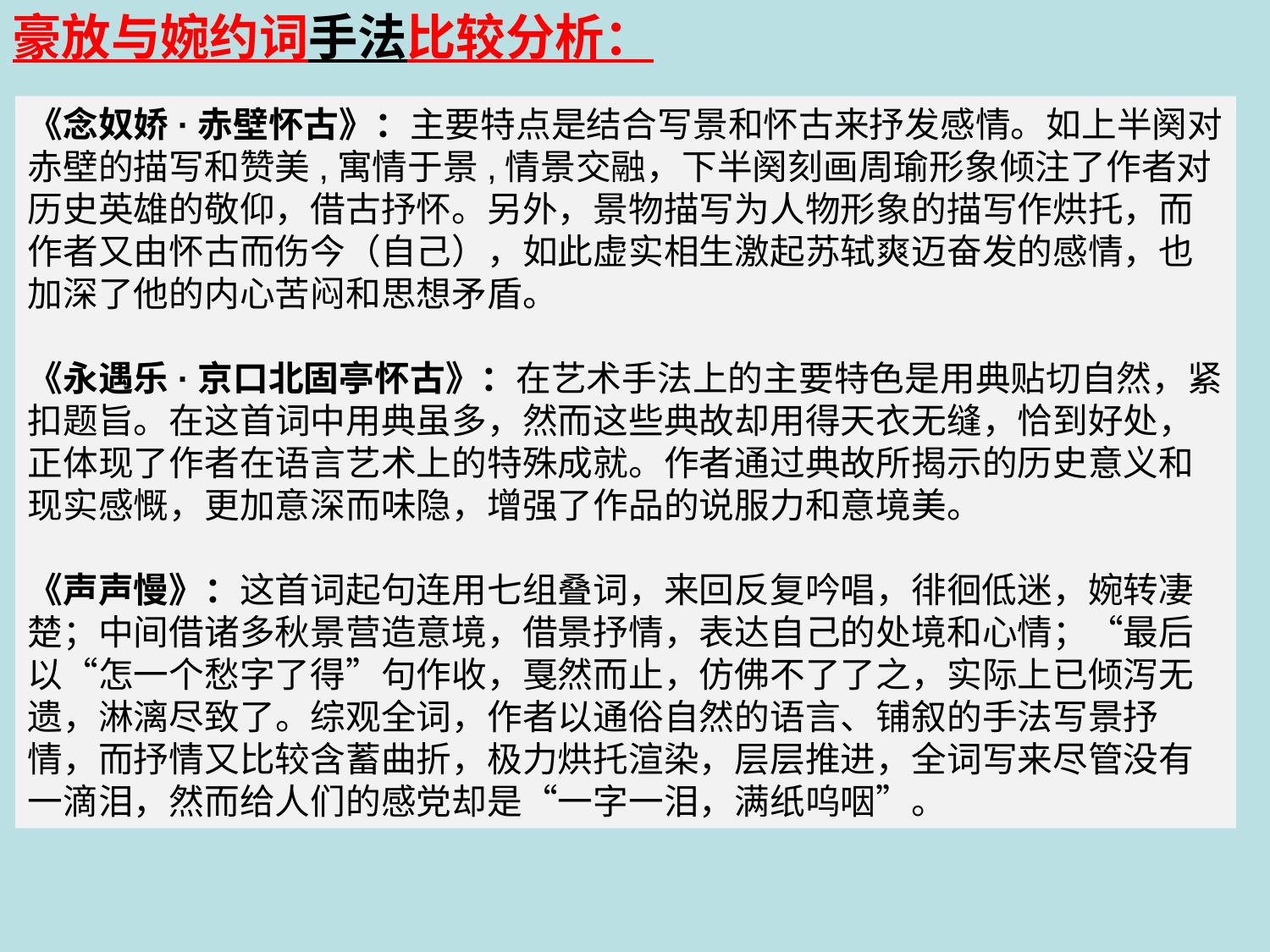

豪放与婉约词手法比较分析：

《念奴娇·赤壁怀古》：主要特点是结合写景和怀古来抒发感情。如上半阕对赤壁的描写和赞美,寓情于景,情景交融，下半阕刻画周瑜形象倾注了作者对历史英雄的敬仰，借古抒怀。另外，景物描写为人物形象的描写作烘托，而作者又由怀古而伤今（自己），如此虚实相生激起苏轼爽迈奋发的感情，也加深了他的内心苦闷和思想矛盾。

《永遇乐·京口北固亭怀古》：在艺术手法上的主要特色是用典贴切自然，紧扣题旨。在这首词中用典虽多，然而这些典故却用得天衣无缝，恰到好处，正体现了作者在语言艺术上的特殊成就。作者通过典故所揭示的历史意义和现实感慨，更加意深而味隐，增强了作品的说服力和意境美。

《声声慢》：这首词起句连用七组叠词，来回反复吟唱，徘徊低迷，婉转凄楚；中间借诸多秋景营造意境，借景抒情，表达自己的处境和心情；“最后以“怎一个愁字了得”句作收，戛然而止，仿佛不了了之，实际上已倾泻无遗，淋漓尽致了。综观全词，作者以通俗自然的语言、铺叙的手法写景抒情，而抒情又比较含蓄曲折，极力烘托渲染，层层推进，全词写来尽管没有一滴泪，然而给人们的感党却是“一字一泪，满纸呜咽”。